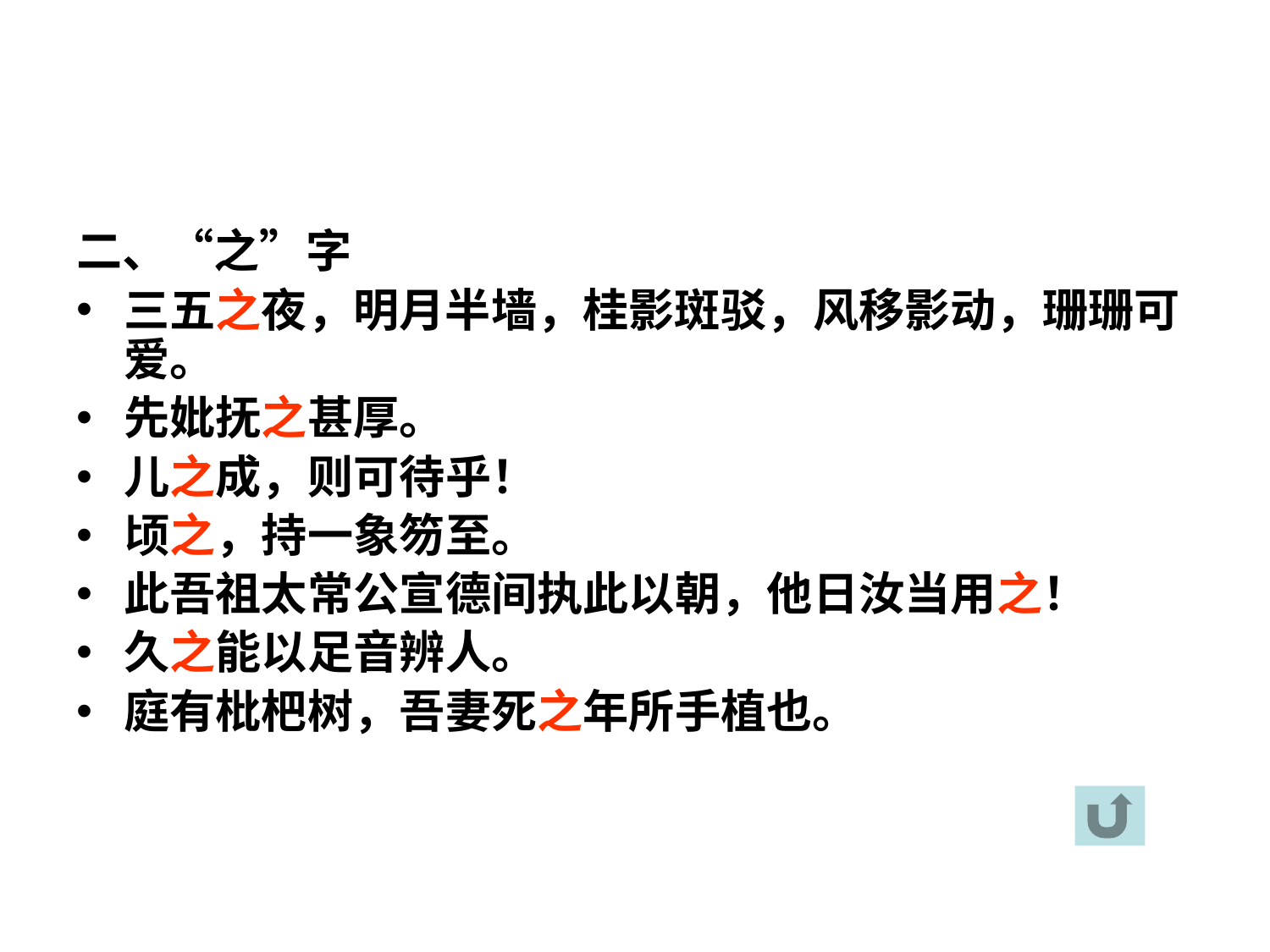

#
二、“之”字
三五之夜，明月半墙，桂影斑驳，风移影动，珊珊可爱。
先妣抚之甚厚。
儿之成，则可待乎！
顷之，持一象笏至。
此吾祖太常公宣德间执此以朝，他日汝当用之！
久之能以足音辨人。
庭有枇杷树，吾妻死之年所手植也。